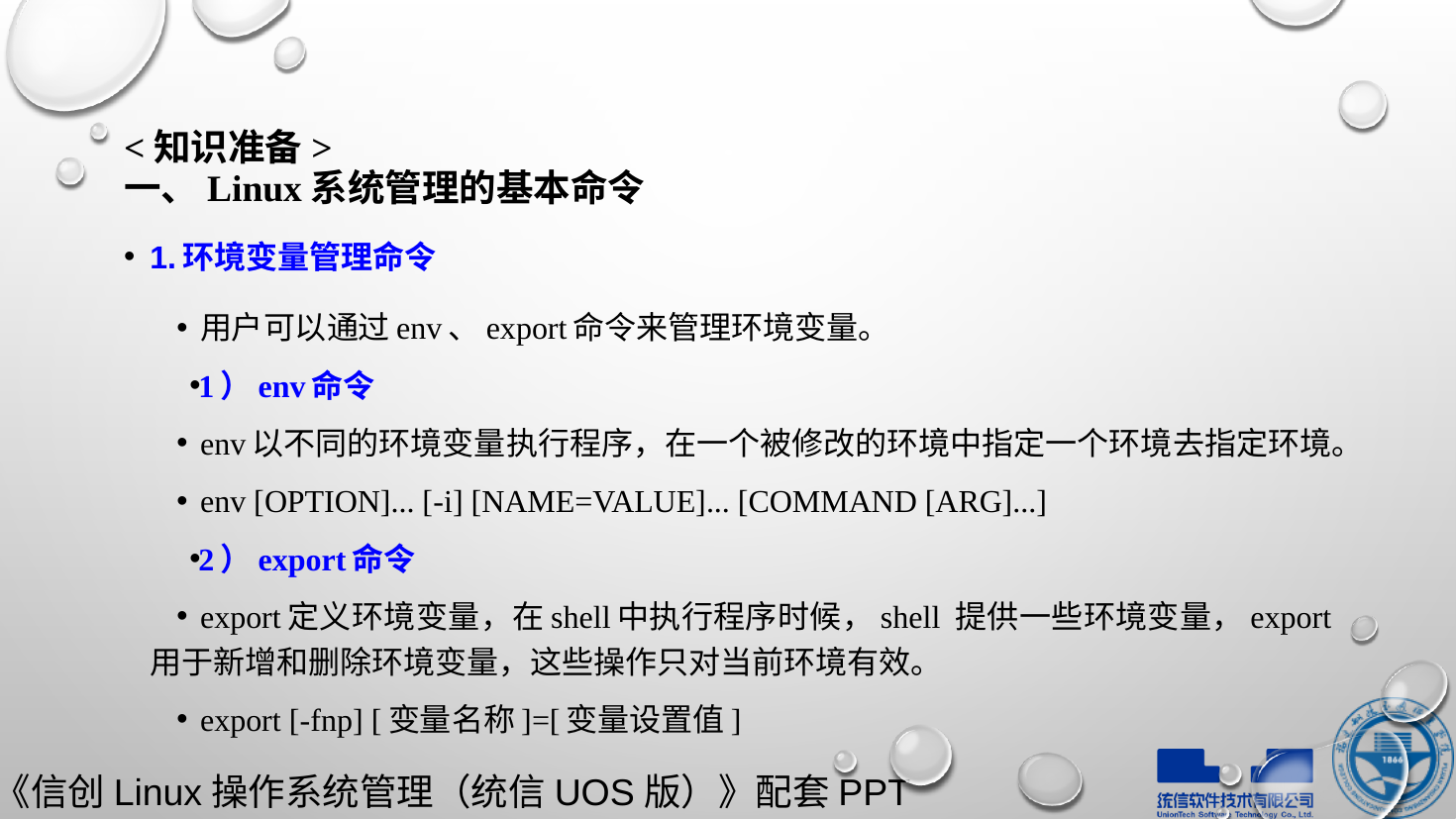

# <知识准备> 一、Linux系统管理的基本命令
1.环境变量管理命令
用户可以通过env、export命令来管理环境变量。
1）env命令
env以不同的环境变量执行程序，在一个被修改的环境中指定一个环境去指定环境。
env [OPTION]... [-i] [NAME=VALUE]... [COMMAND [ARG]...]
2）export命令
export定义环境变量，在shell中执行程序时候，shell 提供一些环境变量，export 用于新增和删除环境变量，这些操作只对当前环境有效。
export [-fnp] [变量名称]=[变量设置值]